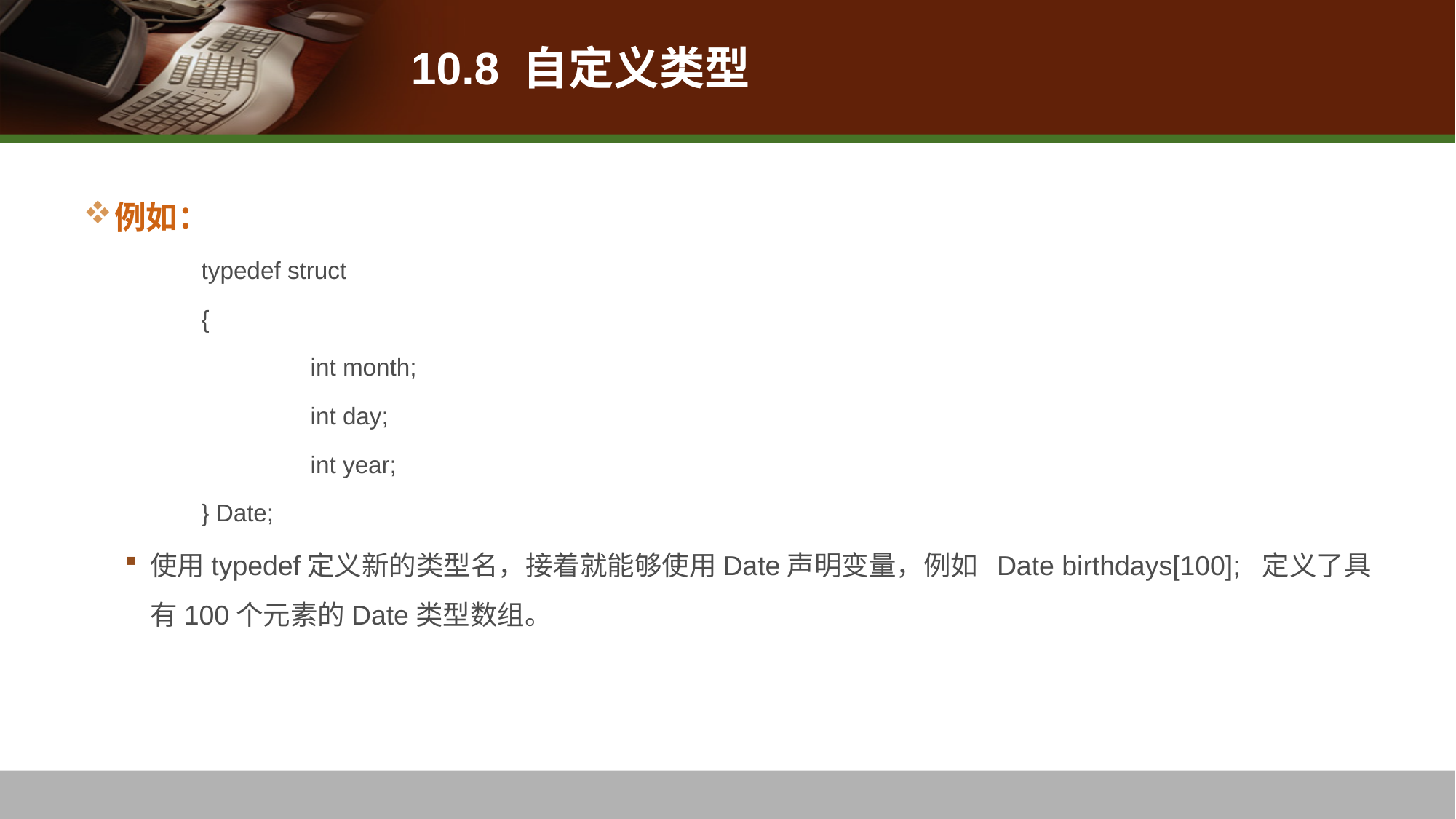

# 10.8 自定义类型
例如：
typedef struct
{
	int month;
	int day;
	int year;
} Date;
使用typedef定义新的类型名，接着就能够使用Date声明变量，例如  Date birthdays[100];  定义了具有100个元素的Date类型数组。